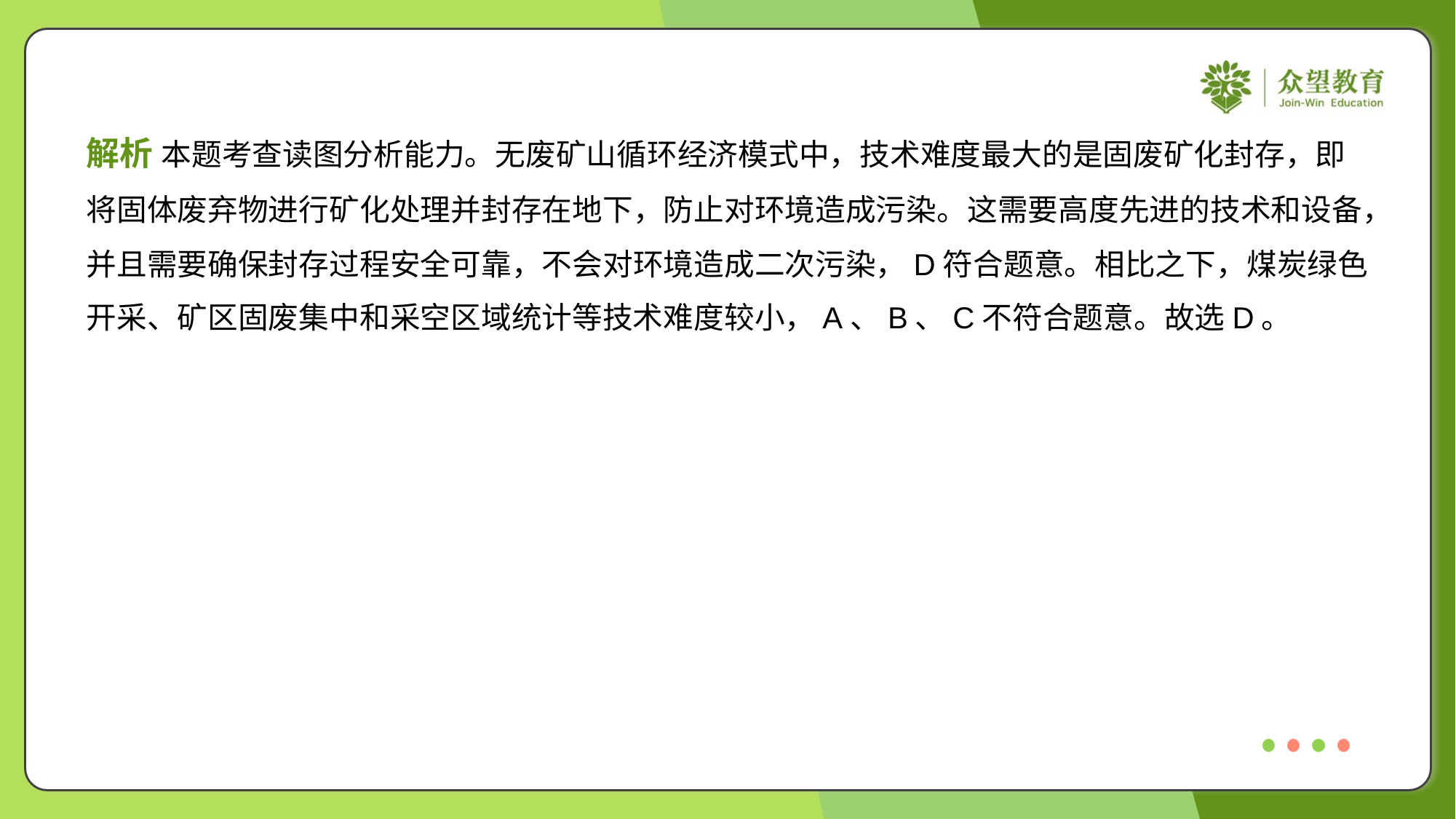

解析 本题考查读图分析能力。无废矿山循环经济模式中，技术难度最大的是固废矿化封存，即
将固体废弃物进行矿化处理并封存在地下，防止对环境造成污染。这需要高度先进的技术和设备，
并且需要确保封存过程安全可靠，不会对环境造成二次污染，D符合题意。相比之下，煤炭绿色
开采、矿区固废集中和采空区域统计等技术难度较小，A、B、C不符合题意。故选D。